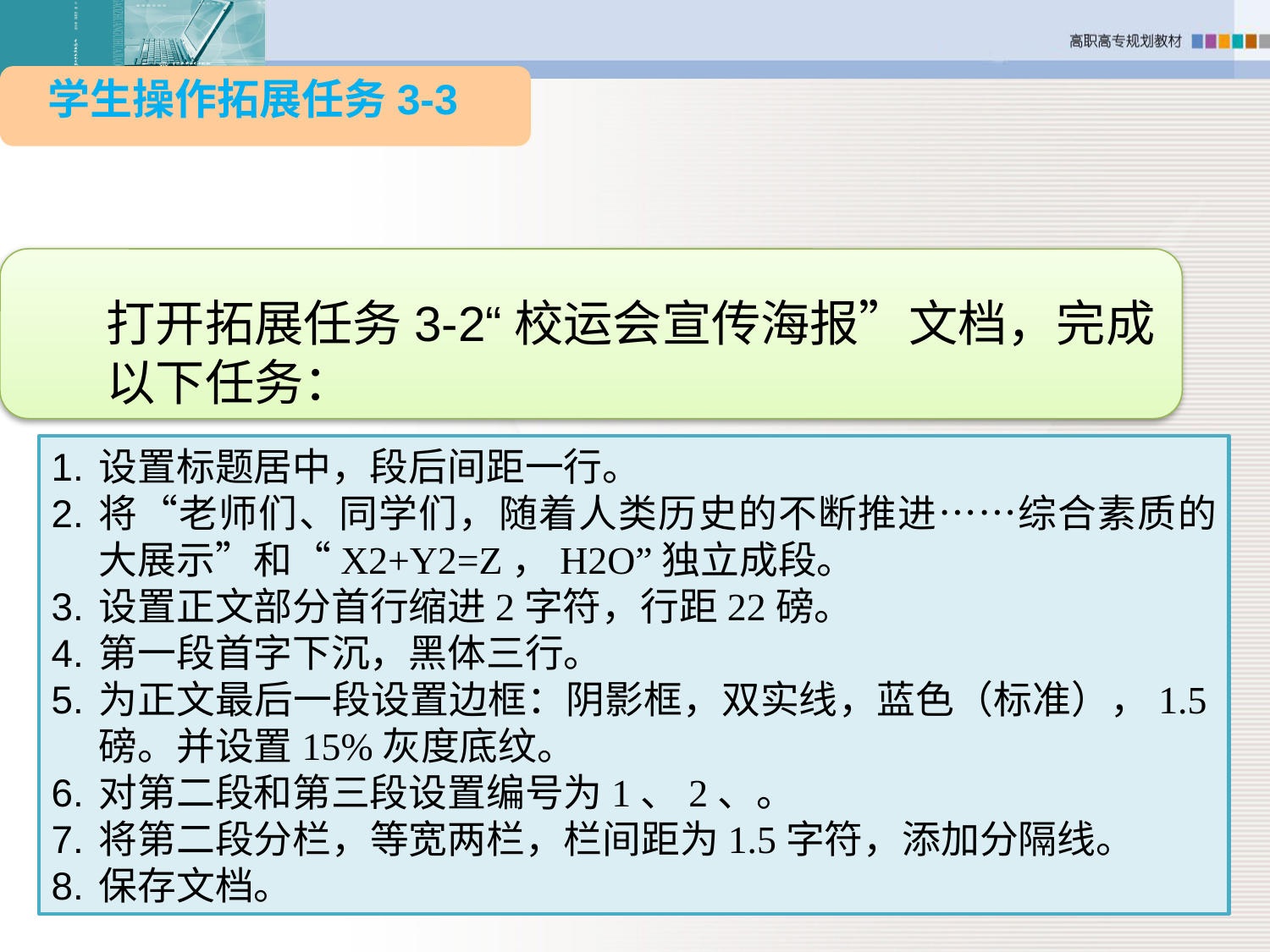

学生操作拓展任务3-3

打开拓展任务3-2“校运会宣传海报”文档，完成以下任务：
设置标题居中，段后间距一行。
将“老师们、同学们，随着人类历史的不断推进……综合素质的大展示”和“X2+Y2=Z，H2O”独立成段。
设置正文部分首行缩进2字符，行距22磅。
第一段首字下沉，黑体三行。
为正文最后一段设置边框：阴影框，双实线，蓝色（标准），1.5磅。并设置15%灰度底纹。
对第二段和第三段设置编号为1、2、。
将第二段分栏，等宽两栏，栏间距为1.5字符，添加分隔线。
保存文档。